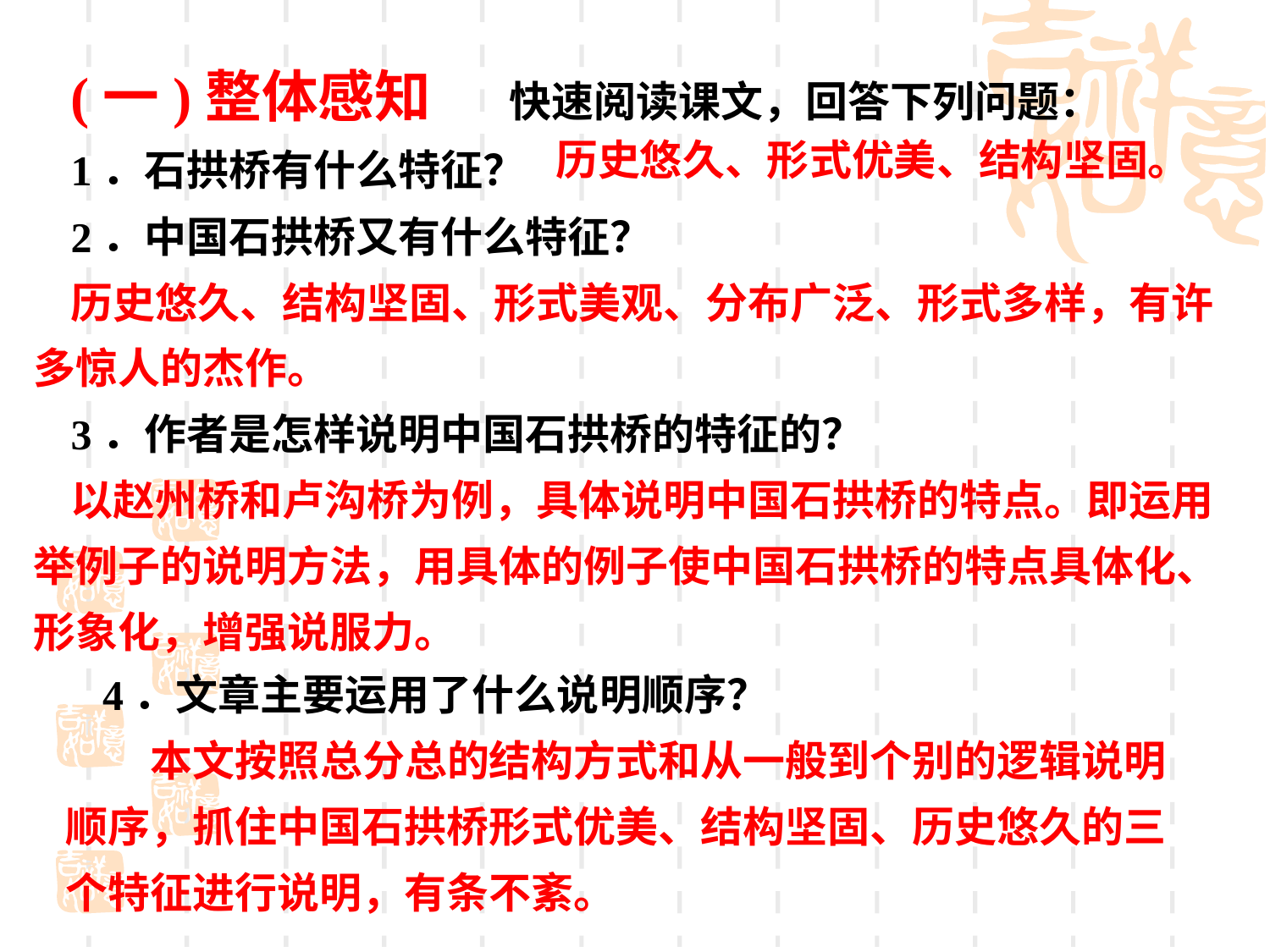

(一)整体感知      快速阅读课文，回答下列问题：
1．石拱桥有什么特征？
2．中国石拱桥又有什么特征？
历史悠久、结构坚固、形式美观、分布广泛、形式多样，有许多惊人的杰作。
3．作者是怎样说明中国石拱桥的特征的？
以赵州桥和卢沟桥为例，具体说明中国石拱桥的特点。即运用举例子的说明方法，用具体的例子使中国石拱桥的特点具体化、形象化，增强说服力。
历史悠久、形式优美、结构坚固。
4．文章主要运用了什么说明顺序？
    本文按照总分总的结构方式和从一般到个别的逻辑说明顺序，抓住中国石拱桥形式优美、结构坚固、历史悠久的三个特征进行说明，有条不紊。